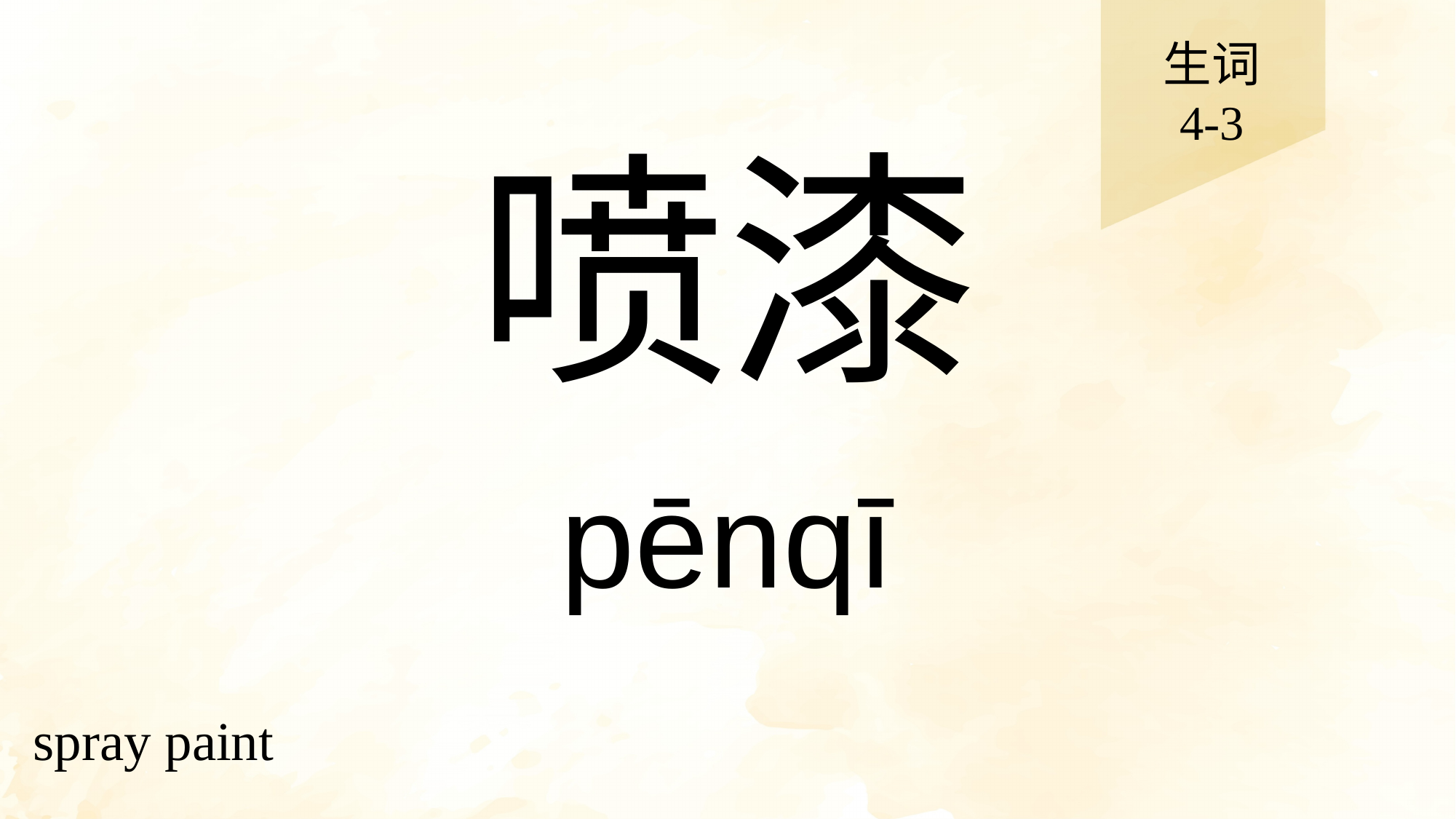

生词
4-3
# 喷漆
pēnqī
spray paint